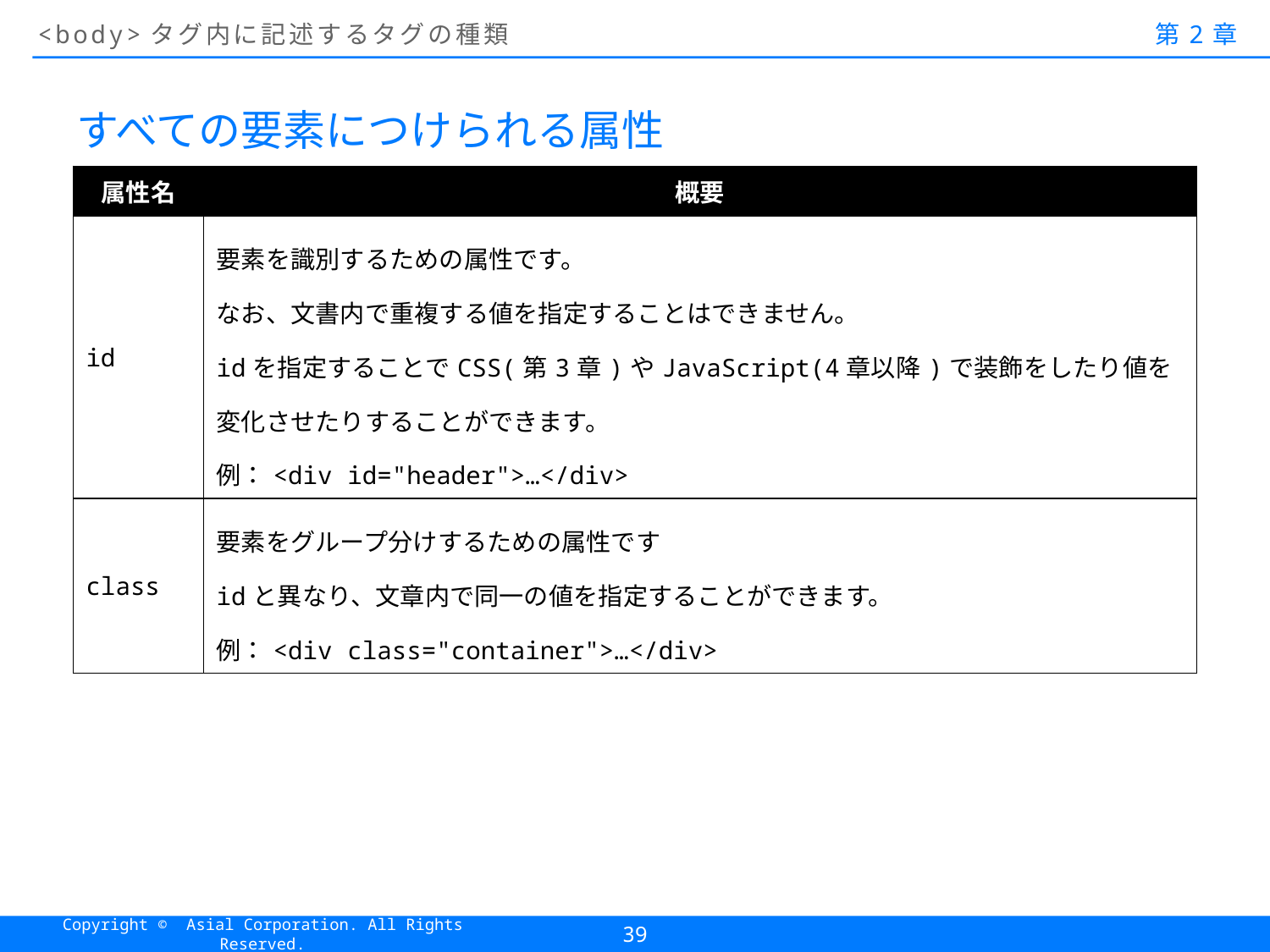

# <body>タグ内に記述するタグの種類
第2章
すべての要素につけられる属性
| 属性名 | 概要 |
| --- | --- |
| id | 要素を識別するための属性です。 なお、文書内で重複する値を指定することはできません。 idを指定することでCSS(第3章)やJavaScript(4章以降)で装飾をしたり値を変化させたりすることができます。 例：<div id="header">…</div> |
| class | 要素をグループ分けするための属性です idと異なり、文章内で同一の値を指定することができます。 例：<div class="container">…</div> |
39